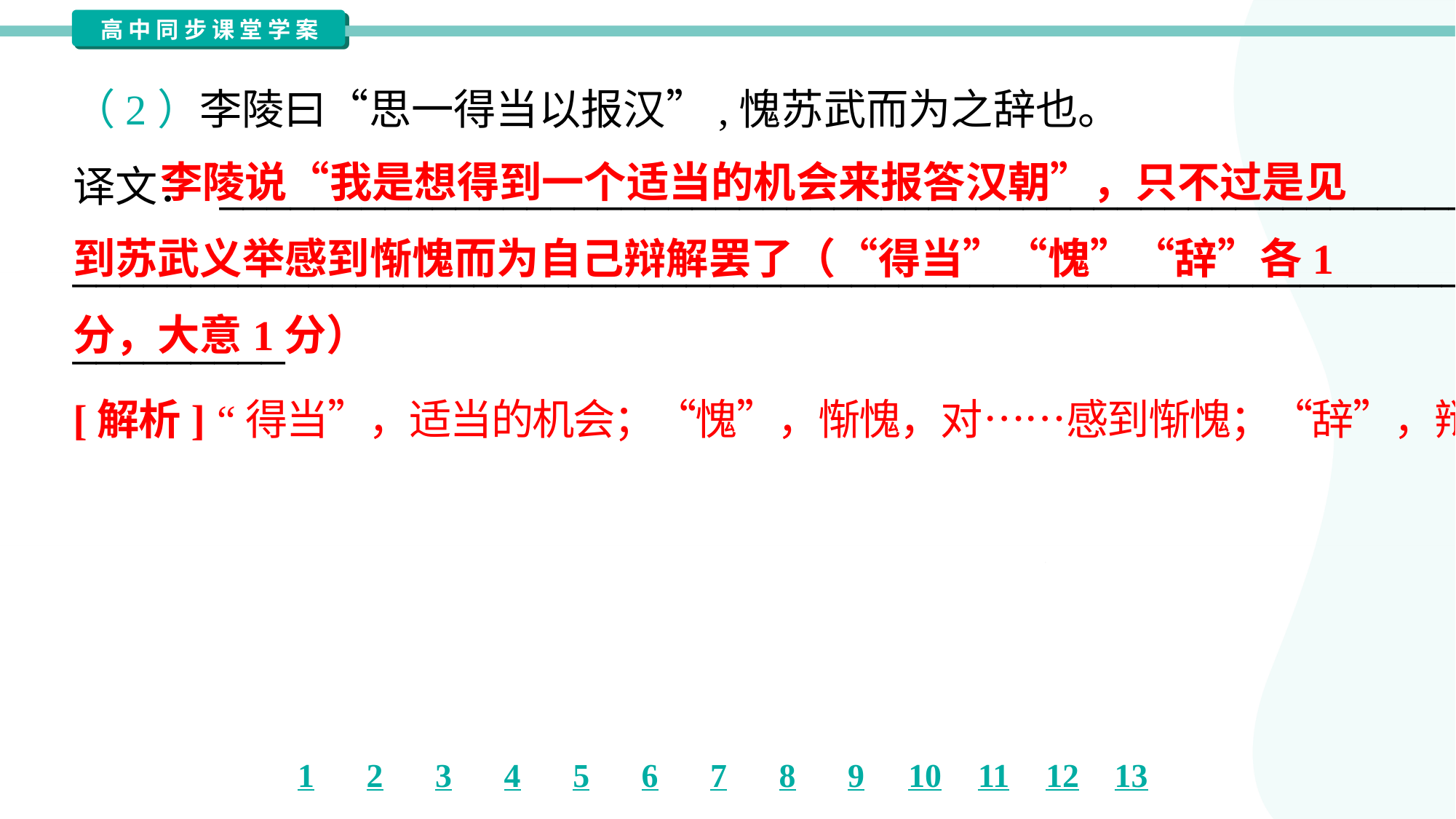

（2）李陵曰“思一得当以报汉”,愧苏武而为之辞也。
译文： ______________________________________________________
_____________________________________________________________
_________
        李陵说“我是想得到一个适当的机会来报答汉朝”，只不过是见到苏武义举感到惭愧而为自己辩解罢了（“得当”“愧”“辞”各1分，大意1分）
[解析] “得当”，适当的机会；“愧”，惭愧，对……感到惭愧；“辞”，辩解。